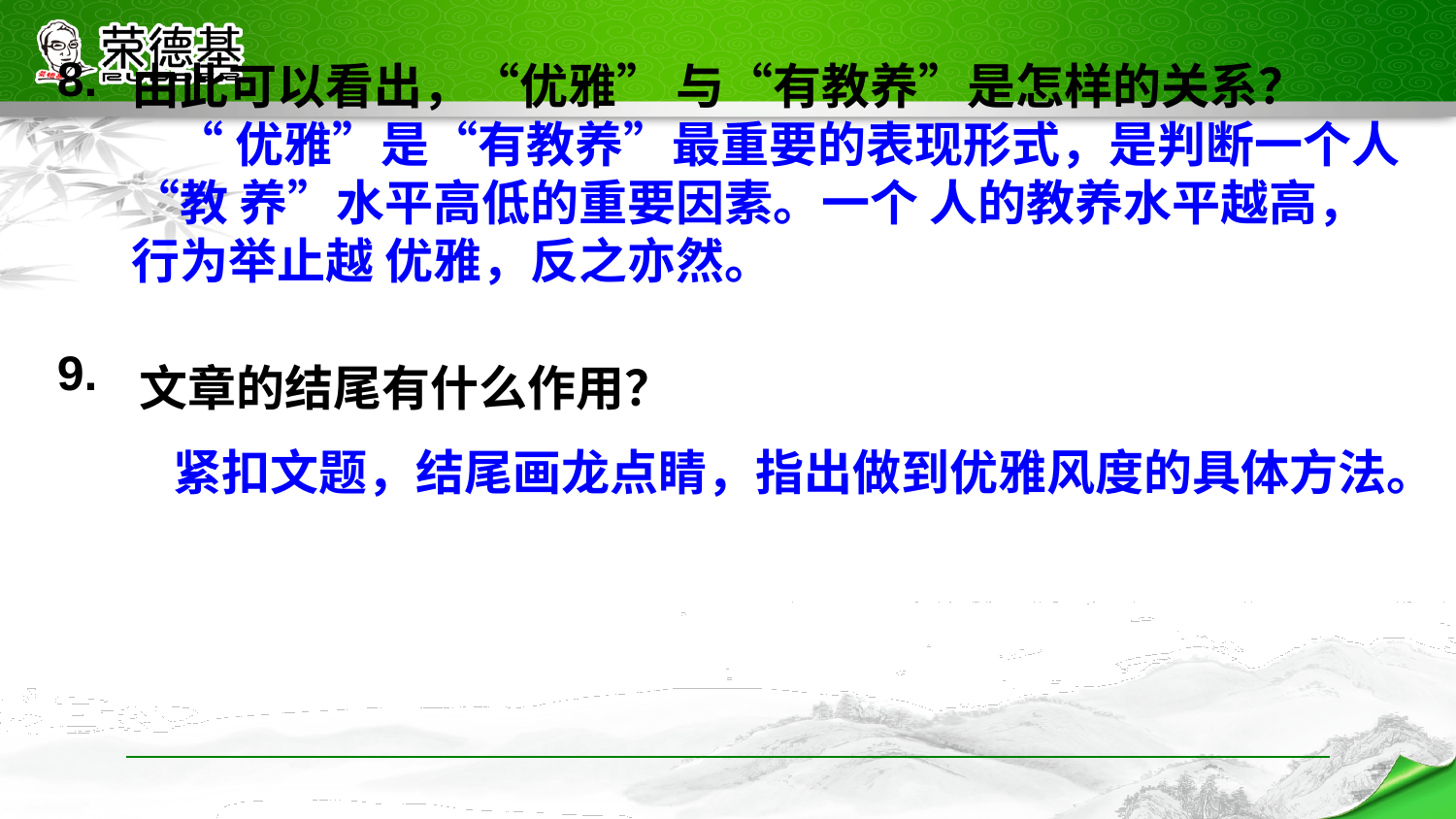

由此可以看出，“优雅” 与“有教养”是怎样的关系？
    “优雅”是“有教养”最重要的表现形式，是判断一个人“教 养”水平高低的重要因素。一个 人的教养水平越高，行为举止越 优雅，反之亦然。
8.
文章的结尾有什么作用？
  紧扣文题，结尾画龙点睛，指出做到优雅风度的具体方法。
9.